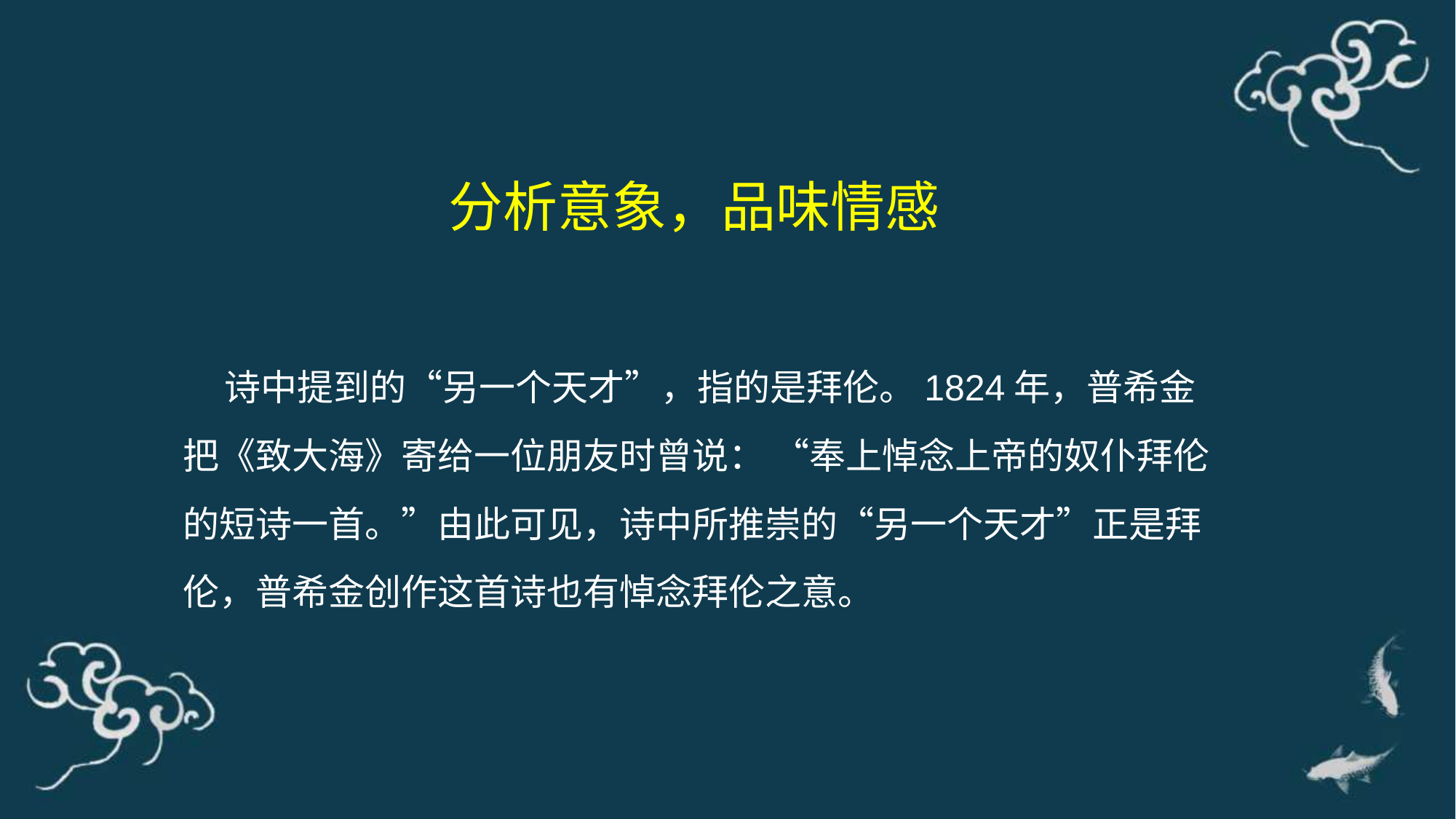

分析意象，品味情感
    诗中提到的“另一个天才”，指的是拜伦。1824年，普希金把《致大海》寄给一位朋友时曾说： “奉上悼念上帝的奴仆拜伦的短诗一首。”由此可见，诗中所推崇的“另一个天才”正是拜伦，普希金创作这首诗也有悼念拜伦之意。